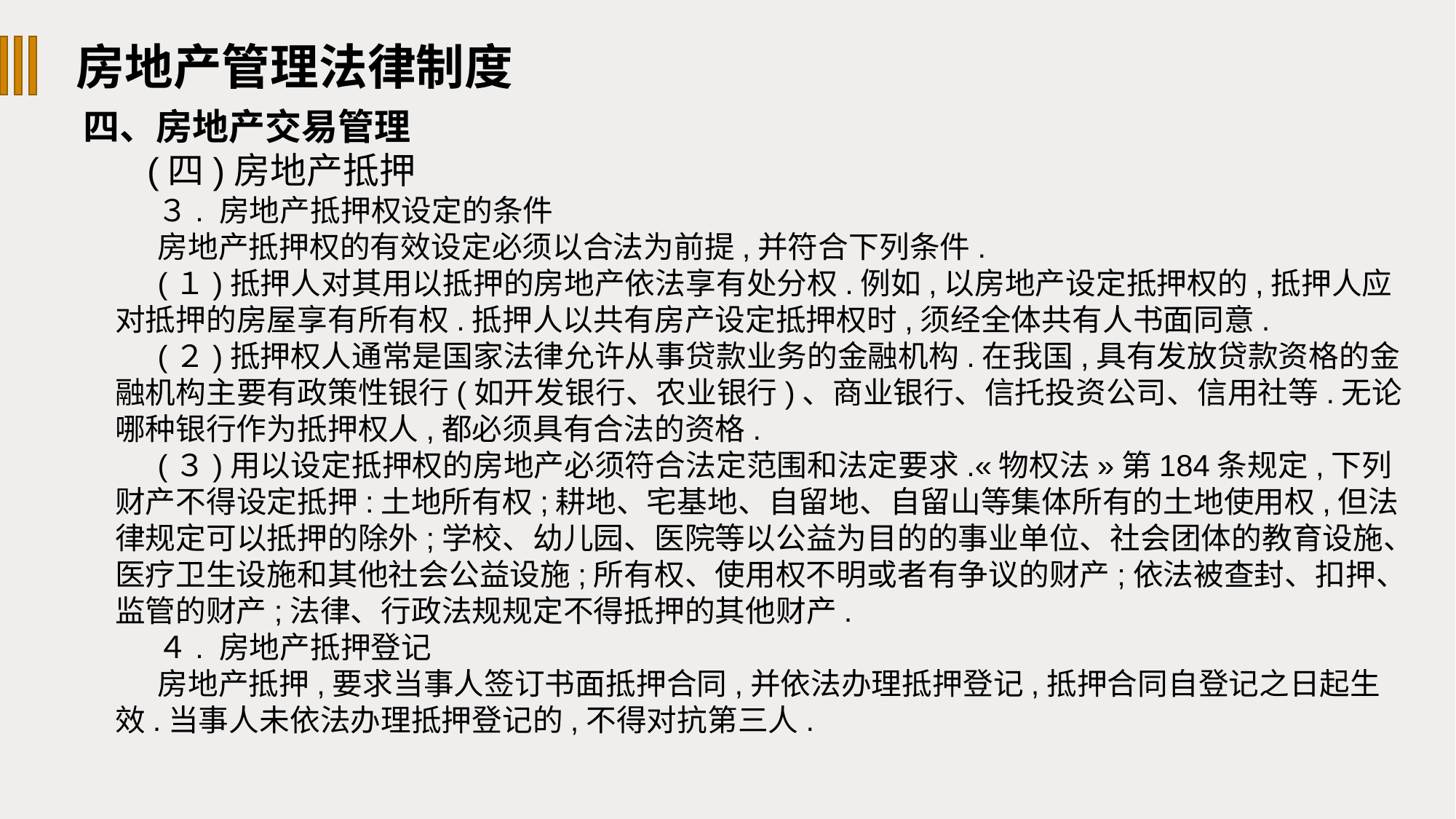

房地产管理法律制度

四、房地产交易管理
(四)房地产抵押
３. 房地产抵押权设定的条件
房地产抵押权的有效设定必须以合法为前提,并符合下列条件.
(１)抵押人对其用以抵押的房地产依法享有处分权.例如,以房地产设定抵押权的,抵押人应对抵押的房屋享有所有权.抵押人以共有房产设定抵押权时,须经全体共有人书面同意.
(２)抵押权人通常是国家法律允许从事贷款业务的金融机构.在我国,具有发放贷款资格的金融机构主要有政策性银行(如开发银行、农业银行)、商业银行、信托投资公司、信用社等.无论哪种银行作为抵押权人,都必须具有合法的资格.
(３)用以设定抵押权的房地产必须符合法定范围和法定要求.«物权法»第184条规定,下列财产不得设定抵押:土地所有权;耕地、宅基地、自留地、自留山等集体所有的土地使用权,但法律规定可以抵押的除外;学校、幼儿园、医院等以公益为目的的事业单位、社会团体的教育设施、医疗卫生设施和其他社会公益设施;所有权、使用权不明或者有争议的财产;依法被查封、扣押、监管的财产;法律、行政法规规定不得抵押的其他财产.
４. 房地产抵押登记
房地产抵押,要求当事人签订书面抵押合同,并依法办理抵押登记,抵押合同自登记之日起生效.当事人未依法办理抵押登记的,不得对抗第三人.